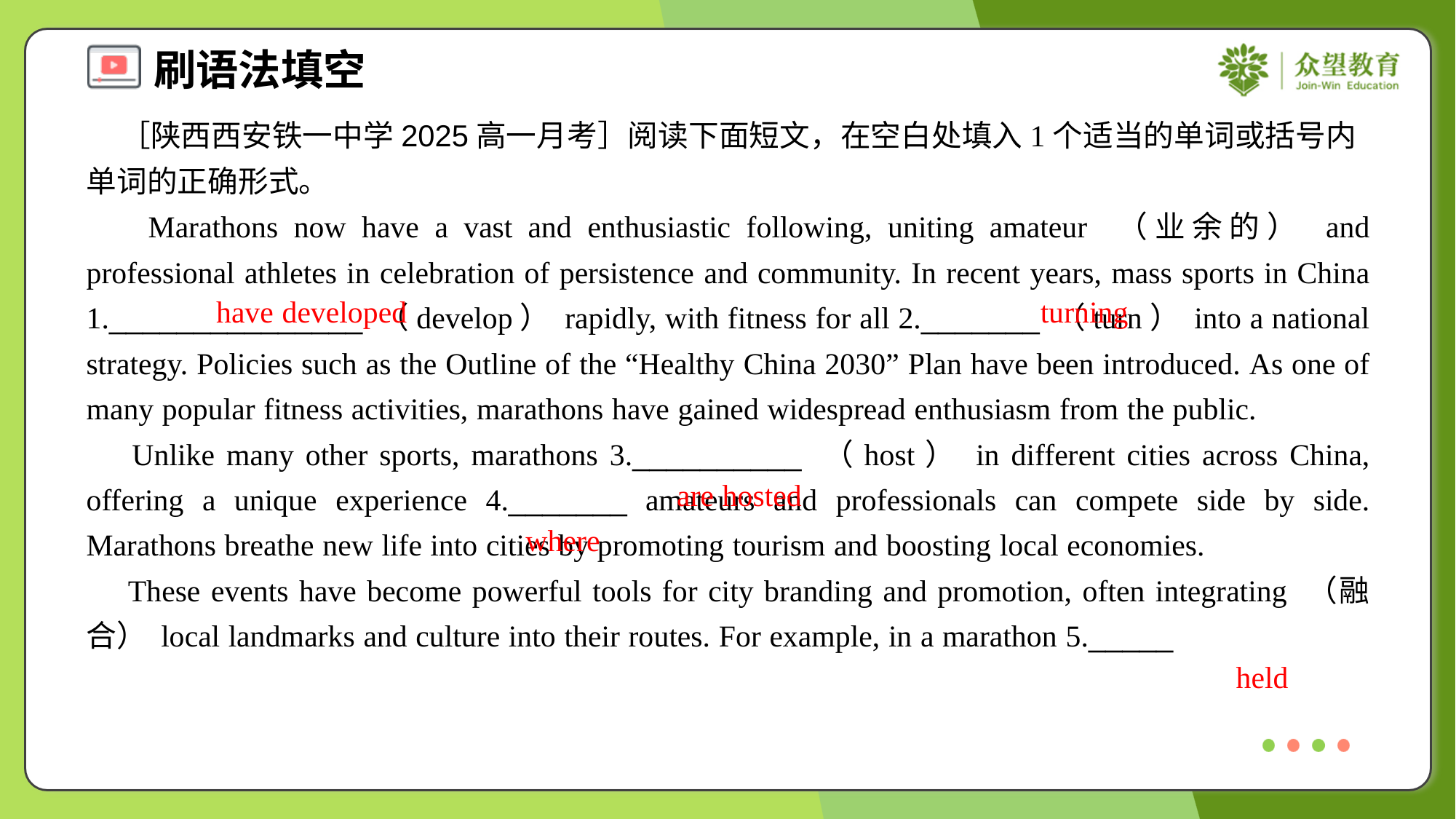

［陕西西安铁一中学2025高一月考］阅读下面短文，在空白处填入1个适当的单词或括号内单词的正确形式。
    Marathons now have a vast and enthusiastic following, uniting amateur （业余的） and professional athletes in celebration of persistence and community. In recent years, mass sports in China 1._______________ （develop） rapidly, with fitness for all 2._______ （turn） into a national strategy. Policies such as the Outline of the “Healthy China 2030” Plan have been introduced. As one of many popular fitness activities, marathons have gained widespread enthusiasm from the public.
    Unlike many other sports, marathons 3.__________ （host） in different cities across China, offering a unique experience 4._______ amateurs and professionals can compete side by side. Marathons breathe new life into cities by promoting tourism and boosting local economies.
    These events have become powerful tools for city branding and promotion, often integrating （融合） local landmarks and culture into their routes. For example, in a marathon 5._____
have developed
turning
are hosted
where
held